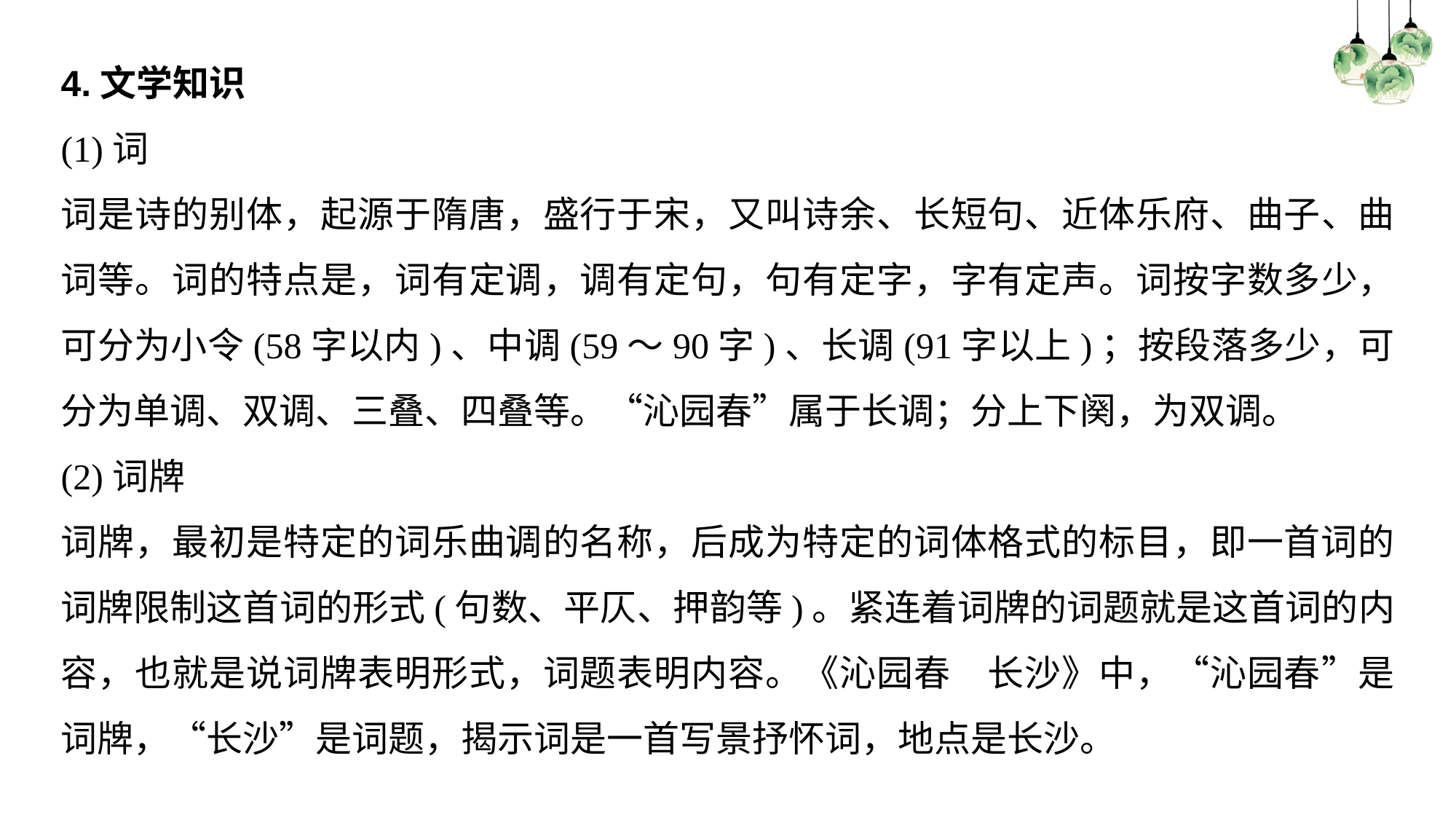

4.文学知识
(1)词
词是诗的别体，起源于隋唐，盛行于宋，又叫诗余、长短句、近体乐府、曲子、曲词等。词的特点是，词有定调，调有定句，句有定字，字有定声。词按字数多少，可分为小令(58字以内)、中调(59～90字)、长调(91字以上)；按段落多少，可分为单调、双调、三叠、四叠等。“沁园春”属于长调；分上下阕，为双调。
(2)词牌
词牌，最初是特定的词乐曲调的名称，后成为特定的词体格式的标目，即一首词的词牌限制这首词的形式(句数、平仄、押韵等)。紧连着词牌的词题就是这首词的内容，也就是说词牌表明形式，词题表明内容。《沁园春　长沙》中，“沁园春”是词牌，“长沙”是词题，揭示词是一首写景抒怀词，地点是长沙。
#